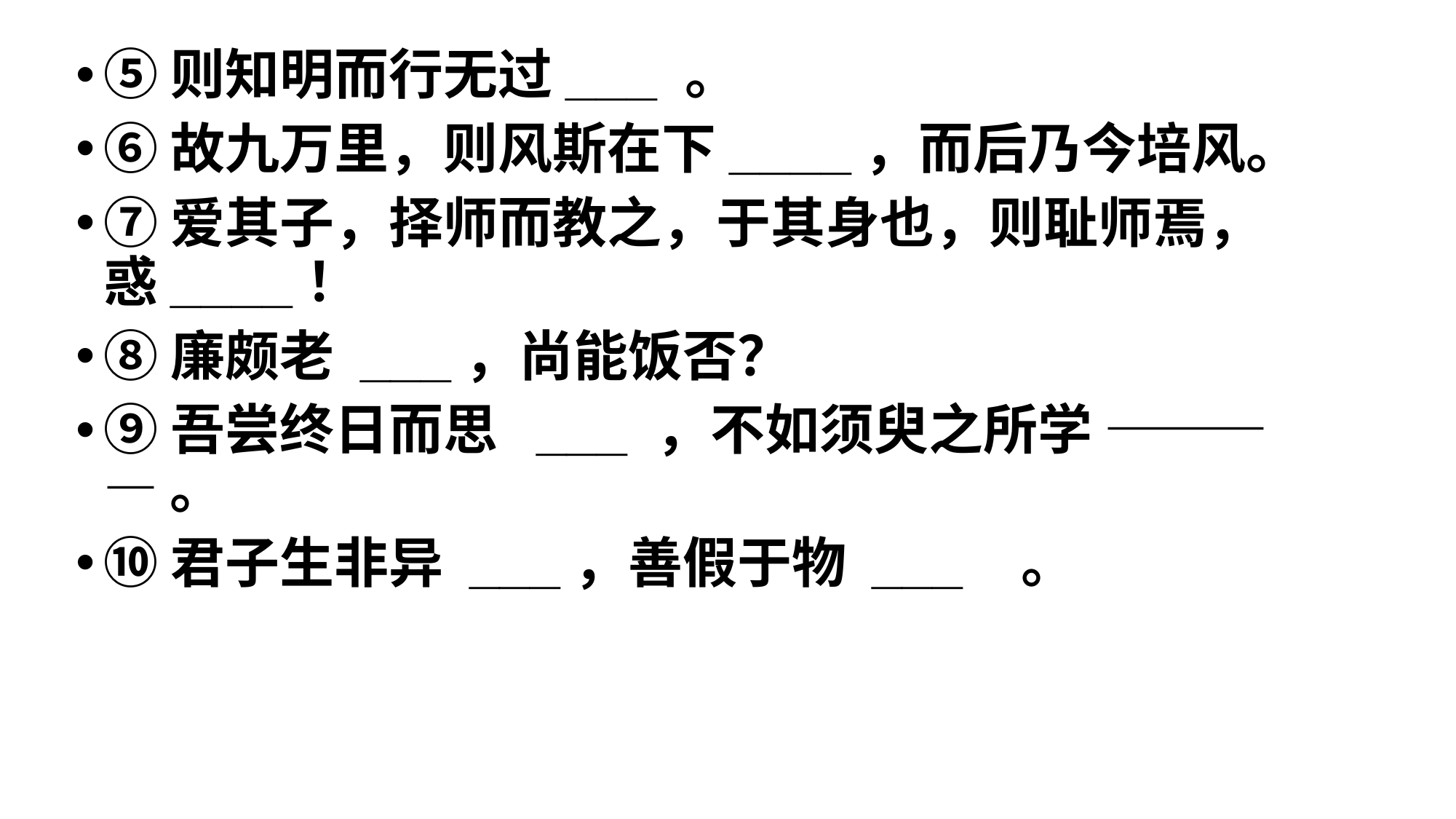

⑤则知明而行无过___ 。
⑥故九万里，则风斯在下____，而后乃今培风。
⑦爱其子，择师而教之，于其身也，则耻师焉，惑____！
⑧廉颇老 ___，尚能饭否？
⑨吾尝终日而思  ___ ，不如须臾之所学 ———— 。
⑩君子生非异 ___，善假于物 ___   。